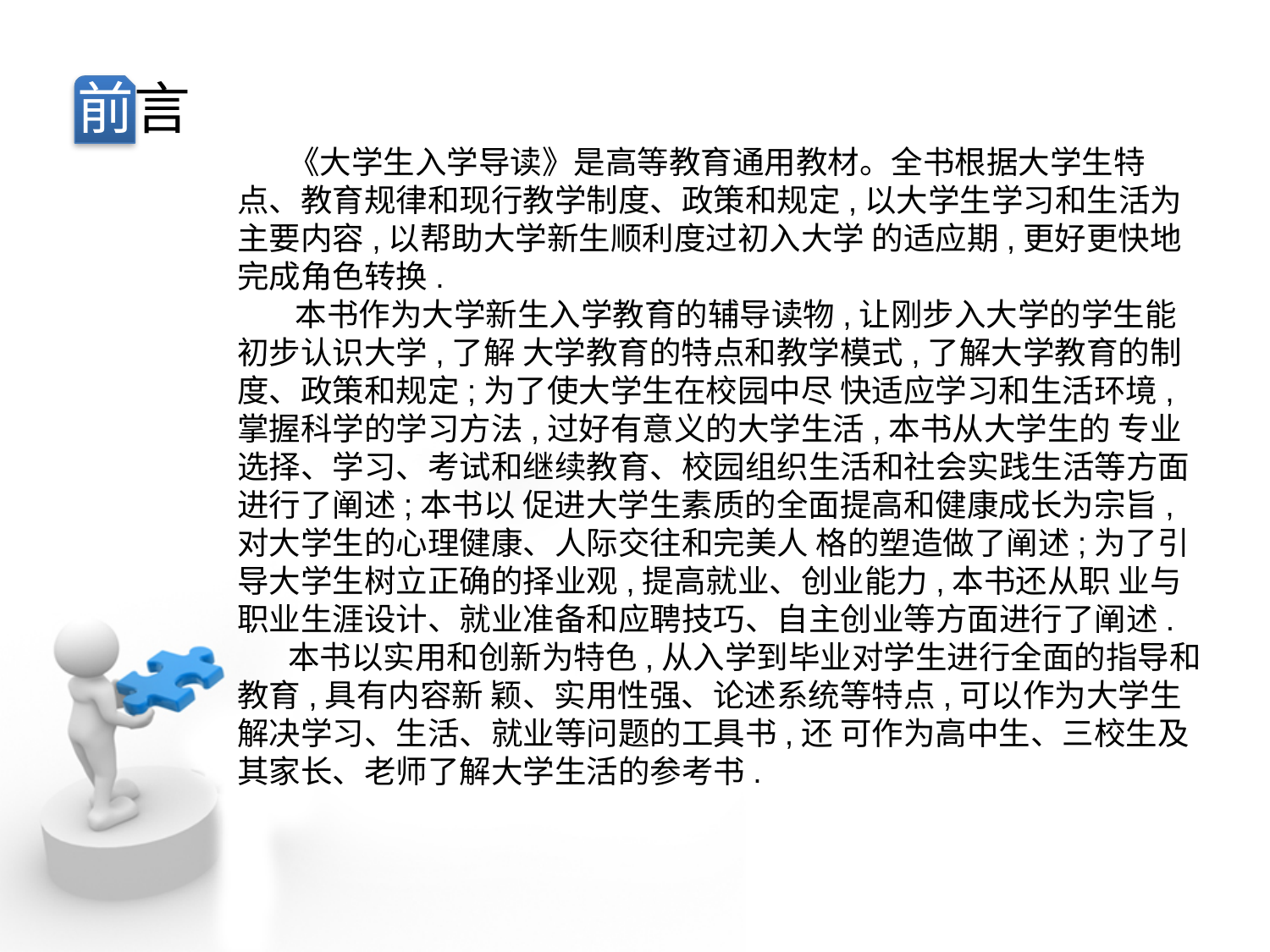

前言

      《大学生入学导读》是高等教育通用教材。全书根据大学生特点、教育规律和现行教学制度、政策和规定,以大学生学习和生活为主要内容,以帮助大学新生顺利度过初入大学 的适应期,更好更快地完成角色转换.
       本书作为大学新生入学教育的辅导读物,让刚步入大学的学生能初步认识大学,了解 大学教育的特点和教学模式,了解大学教育的制度、政策和规定;为了使大学生在校园中尽 快适应学习和生活环境,掌握科学的学习方法,过好有意义的大学生活,本书从大学生的 专业选择、学习、考试和继续教育、校园组织生活和社会实践生活等方面进行了阐述;本书以 促进大学生素质的全面提高和健康成长为宗旨,对大学生的心理健康、人际交往和完美人 格的塑造做了阐述;为了引导大学生树立正确的择业观,提高就业、创业能力,本书还从职 业与职业生涯设计、就业准备和应聘技巧、自主创业等方面进行了阐述.
      本书以实用和创新为特色,从入学到毕业对学生进行全面的指导和教育,具有内容新 颖、实用性强、论述系统等特点,可以作为大学生解决学习、生活、就业等问题的工具书,还 可作为高中生、三校生及其家长、老师了解大学生活的参考书.
点击添加文本
点击添加文本
点击添加文本
点击添加文本